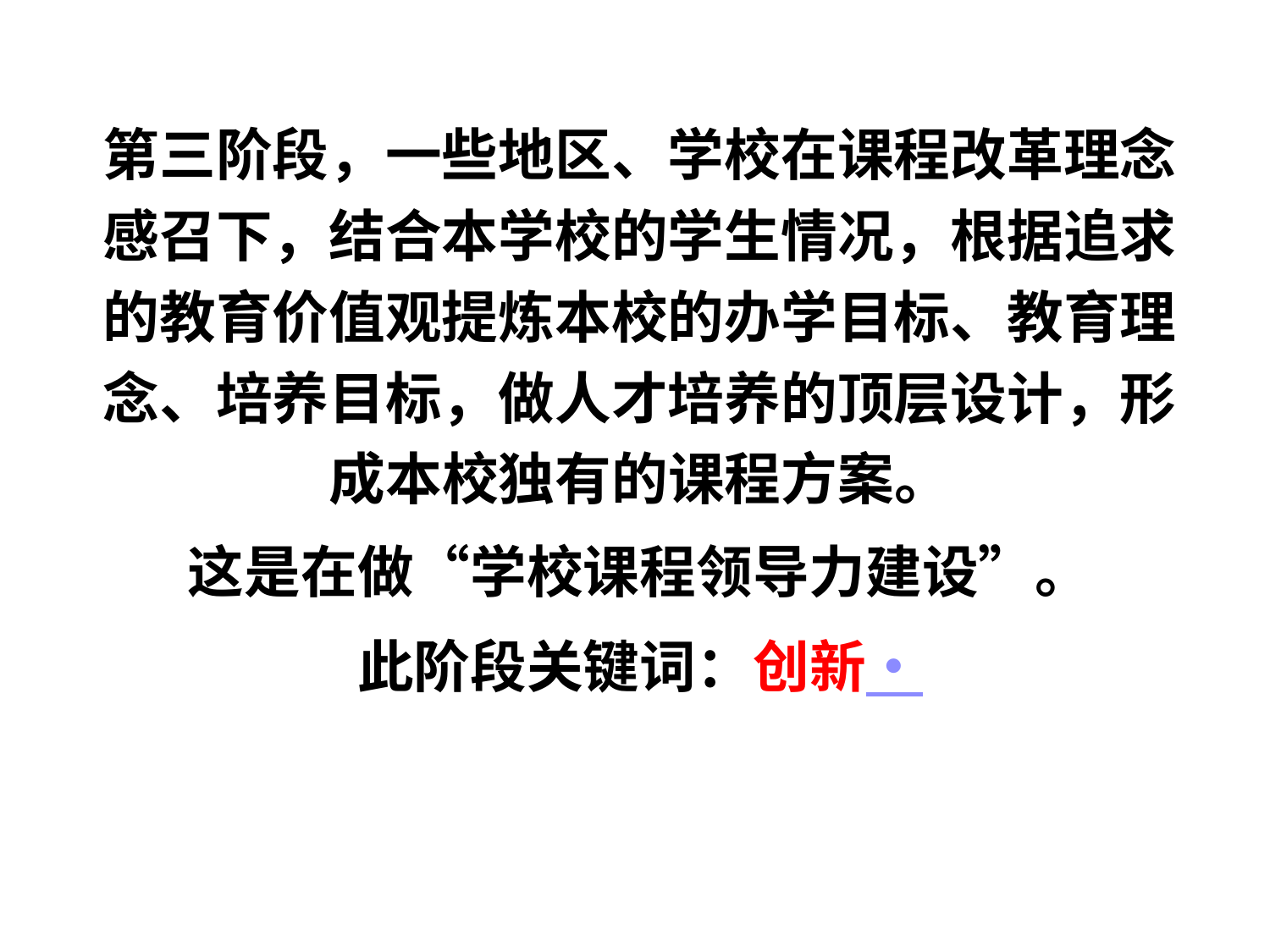

第三阶段，一些地区、学校在课程改革理念感召下，结合本学校的学生情况，根据追求的教育价值观提炼本校的办学目标、教育理念、培养目标，做人才培养的顶层设计，形成本校独有的课程方案。
这是在做“学校课程领导力建设”。
此阶段关键词：创新•